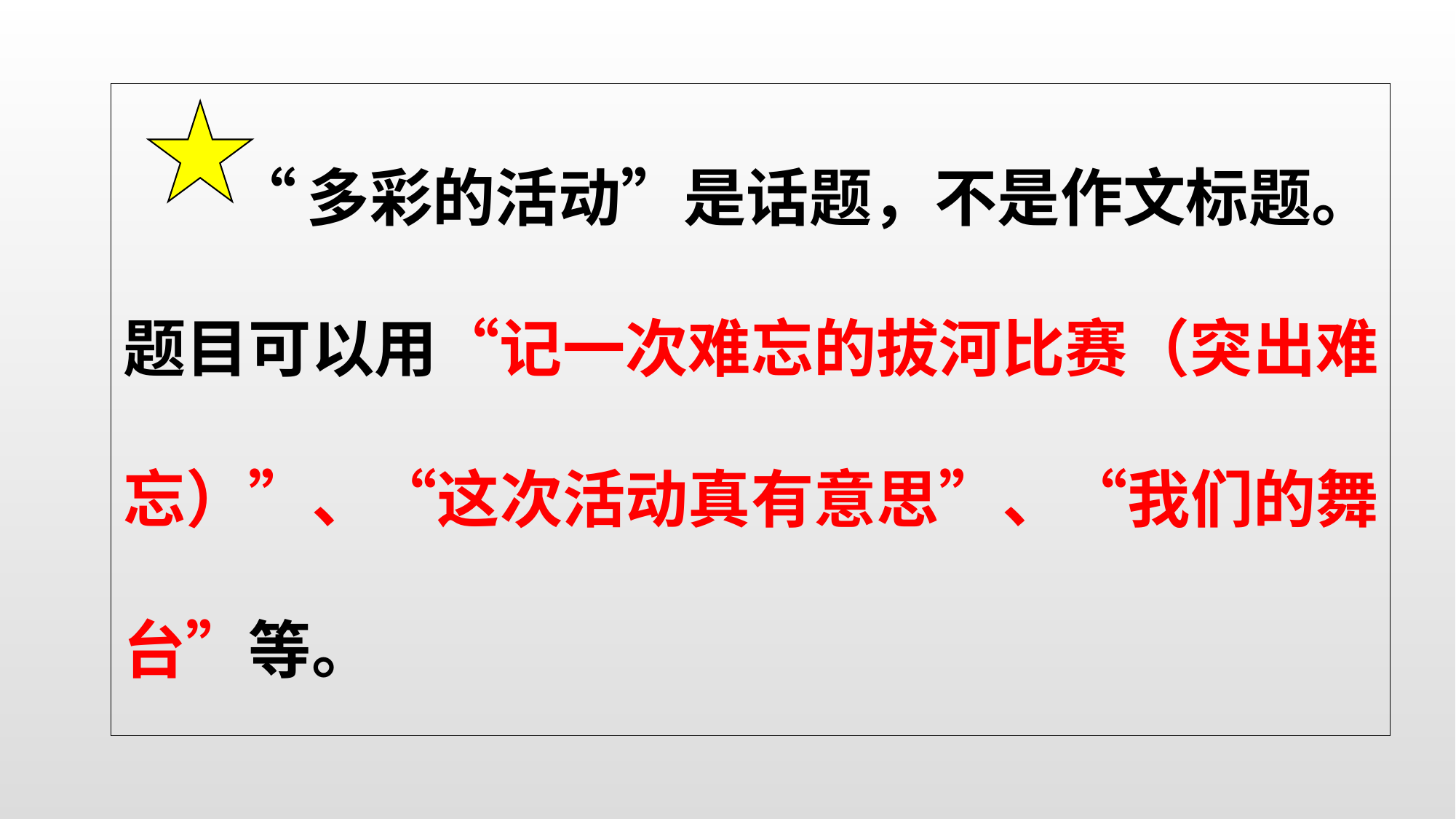

“多彩的活动”是话题，不是作文标题。题目可以用“记一次难忘的拔河比赛（突出难忘）”、“这次活动真有意思”、“我们的舞台”等。